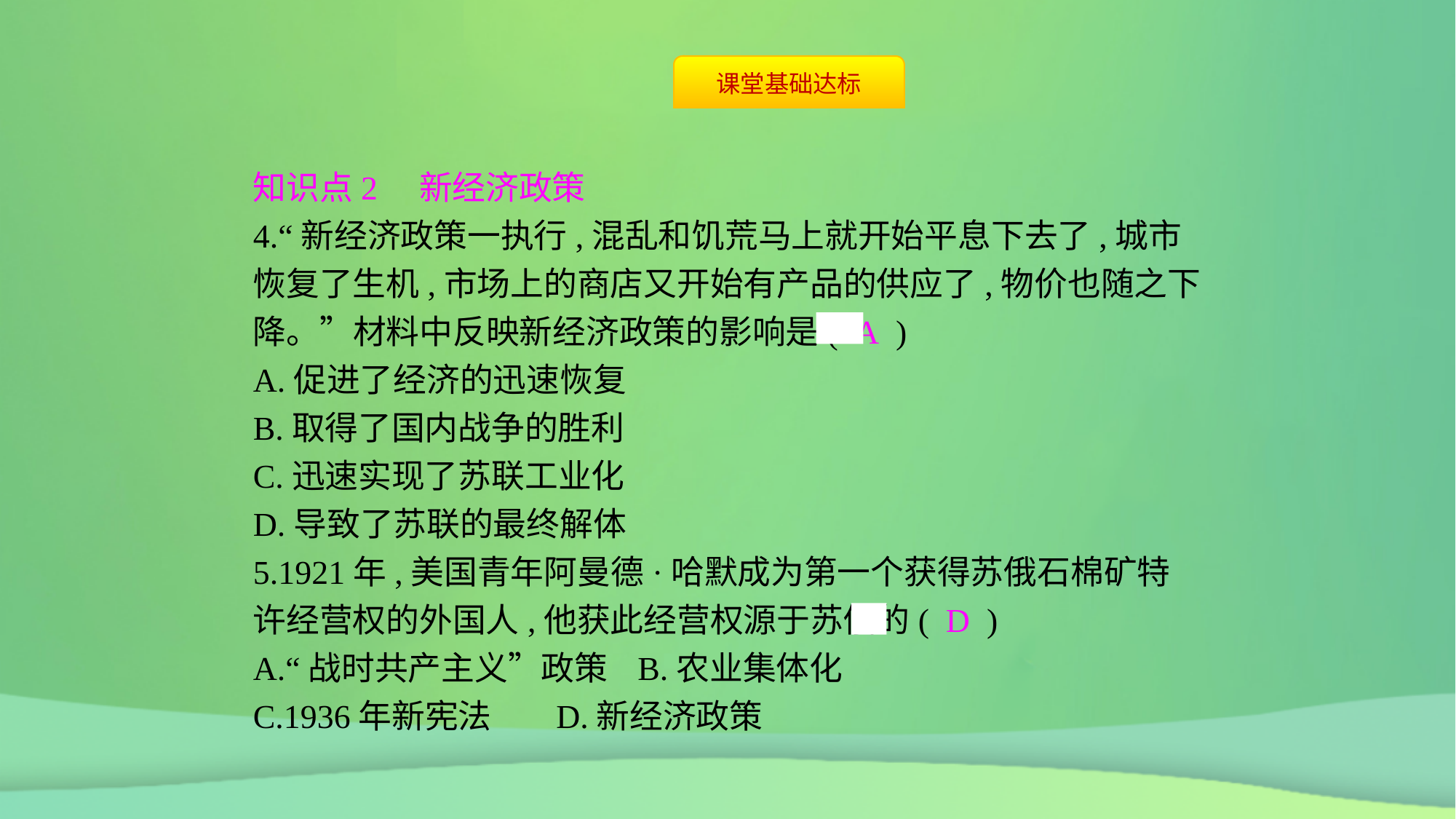

知识点2　新经济政策
4.“新经济政策一执行,混乱和饥荒马上就开始平息下去了,城市恢复了生机,市场上的商店又开始有产品的供应了,物价也随之下降。”材料中反映新经济政策的影响是(  A  )
A.促进了经济的迅速恢复
B.取得了国内战争的胜利
C.迅速实现了苏联工业化
D.导致了苏联的最终解体
5.1921年,美国青年阿曼德·哈默成为第一个获得苏俄石棉矿特许经营权的外国人,他获此经营权源于苏俄的(  D  )
A.“战时共产主义”政策	B.农业集体化
C.1936年新宪法	D.新经济政策